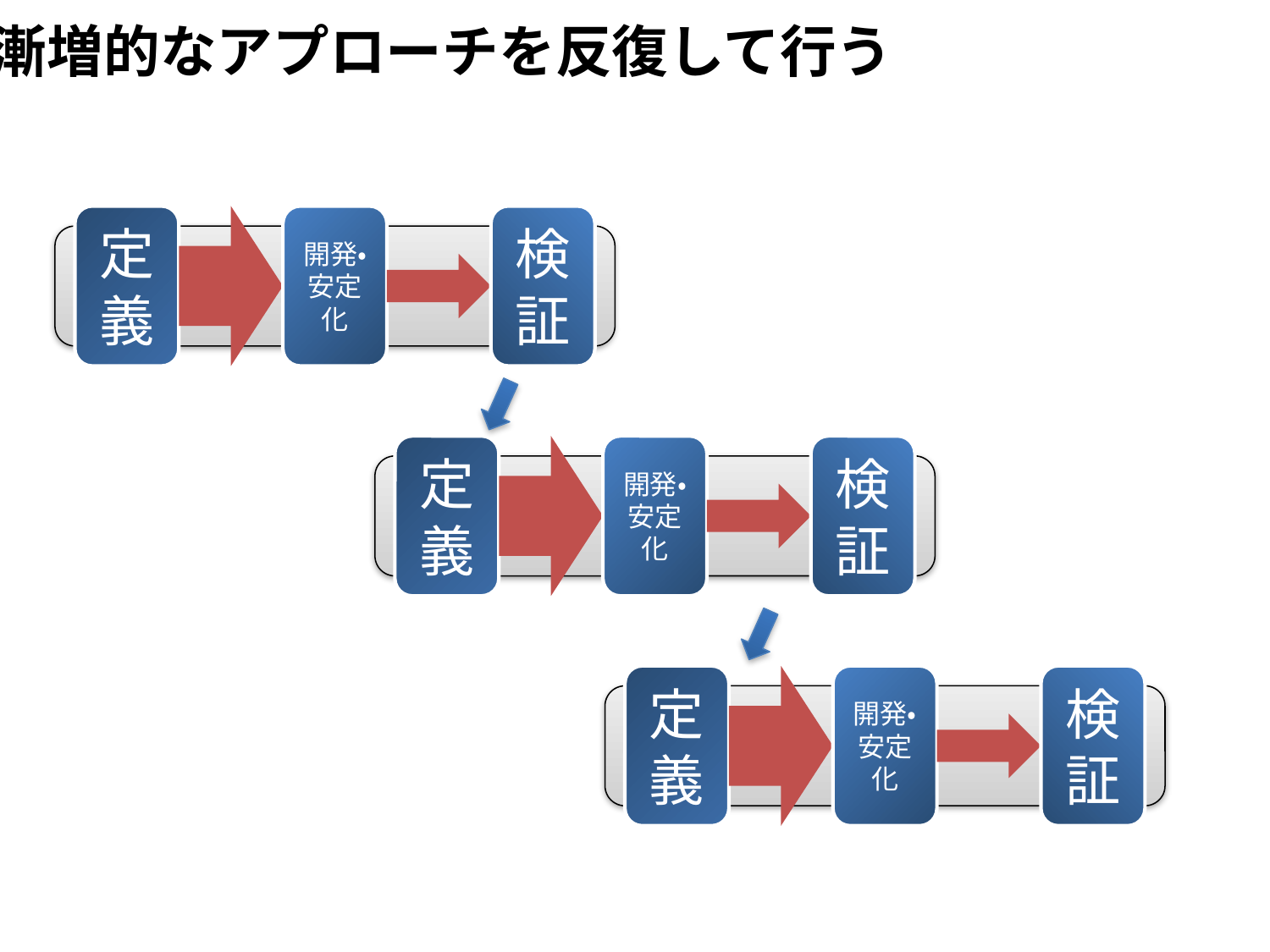

漸増的なアプローチを反復して行う
定義
開発・
安定化
検証

定義
開発・
安定化
検証

定義
開発・
安定化
検証